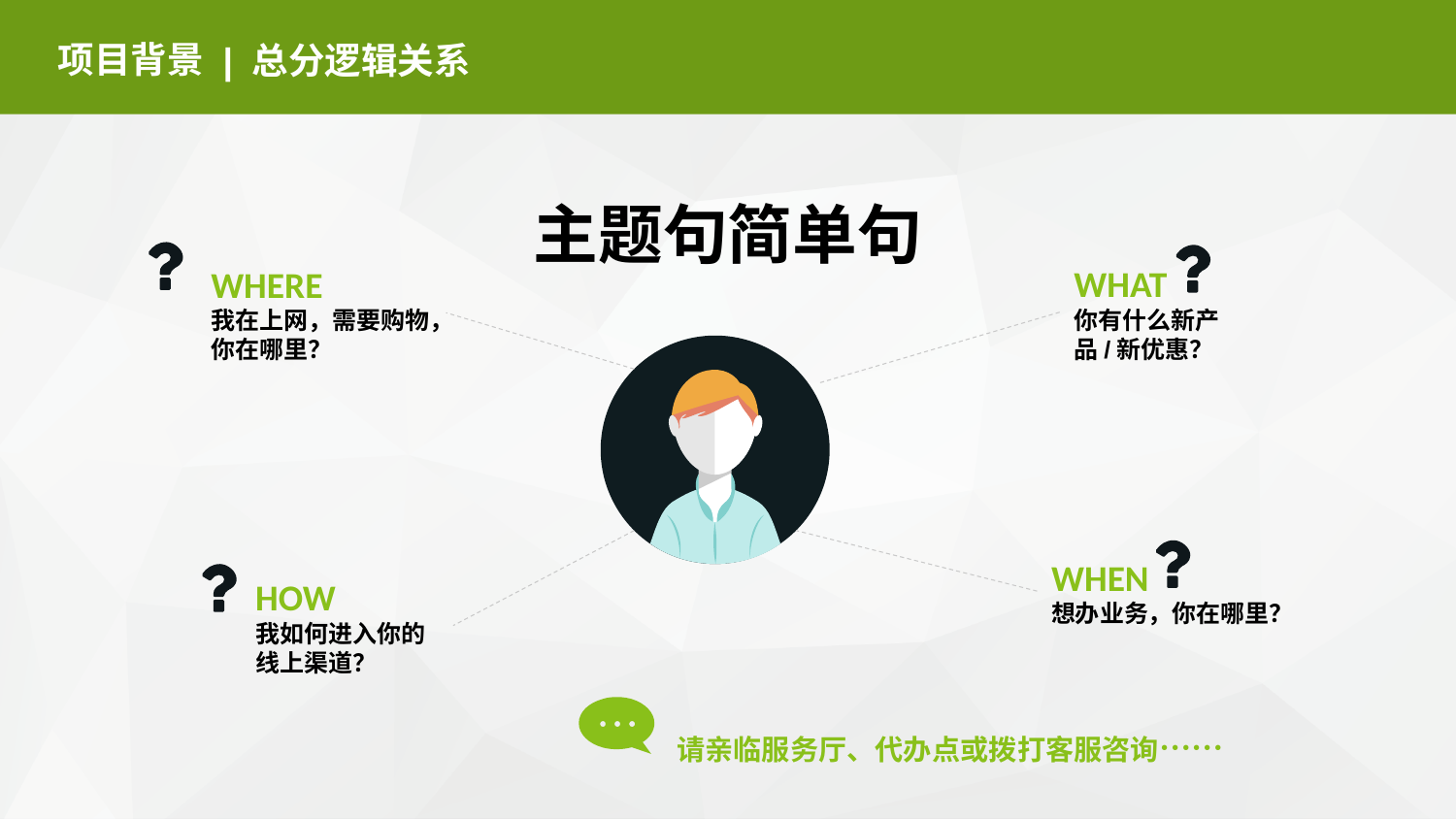

项目背景
| 总分逻辑关系
主题句简单句

WHAT
你有什么新产品/新优惠？
WHERE
我在上网，需要购物，你在哪里？

WHEN
想办业务，你在哪里？

HOW
我如何进入你的线上渠道？

请亲临服务厅、代办点或拨打客服咨询……